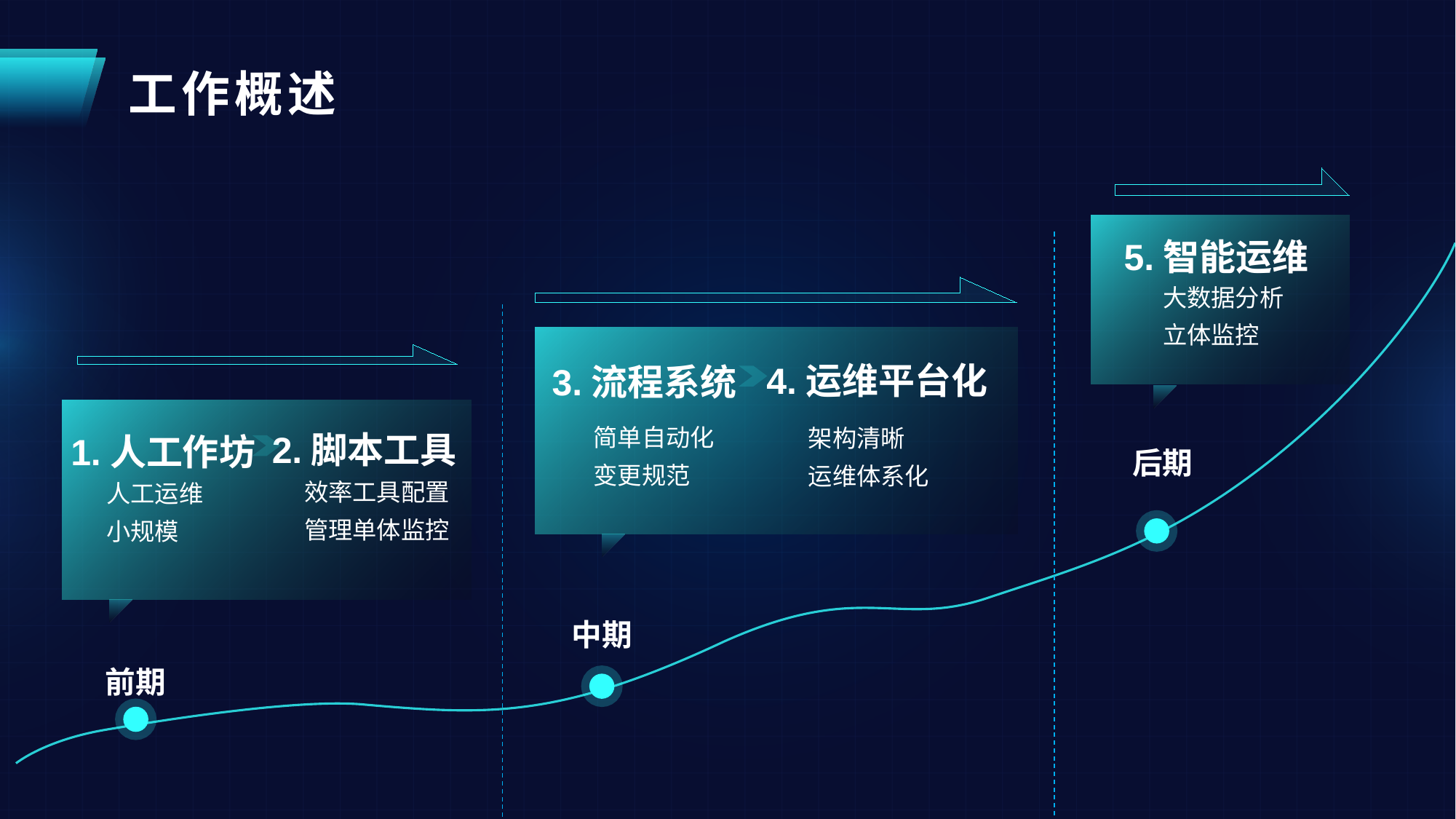

工作概述

5.智能运维
大数据分析
立体监控

4.运维平台化
3.流程系统

简单自动化
变更规范
2.脚本工具
架构清晰
运维体系化
1.人工作坊
后期

效率工具配置管理单体监控
人工运维
小规模

中期

前期